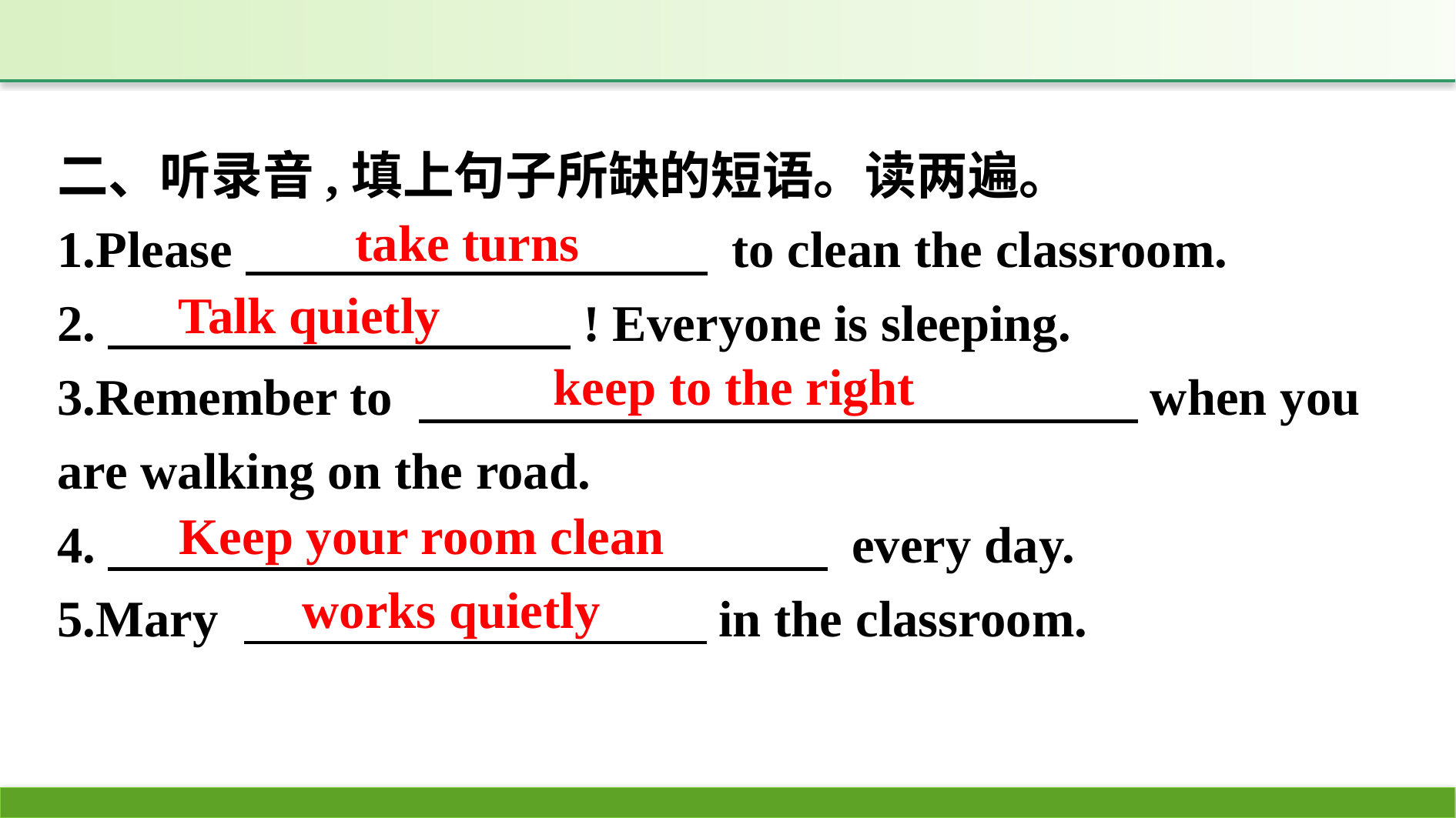

二、听录音,填上句子所缺的短语。读两遍。
1.Please　　　　　　　　　 to clean the classroom.
2.　　　　　　　　　! Everyone is sleeping.
3.Remember to 　　　　　　　　　　　　　　when you are walking on the road.
4.　　　　　　　　　　　　　　 every day.
5.Mary 　　　　　　　　　in the classroom.
take turns
Talk quietly
keep to the right
Keep your room clean
works quietly